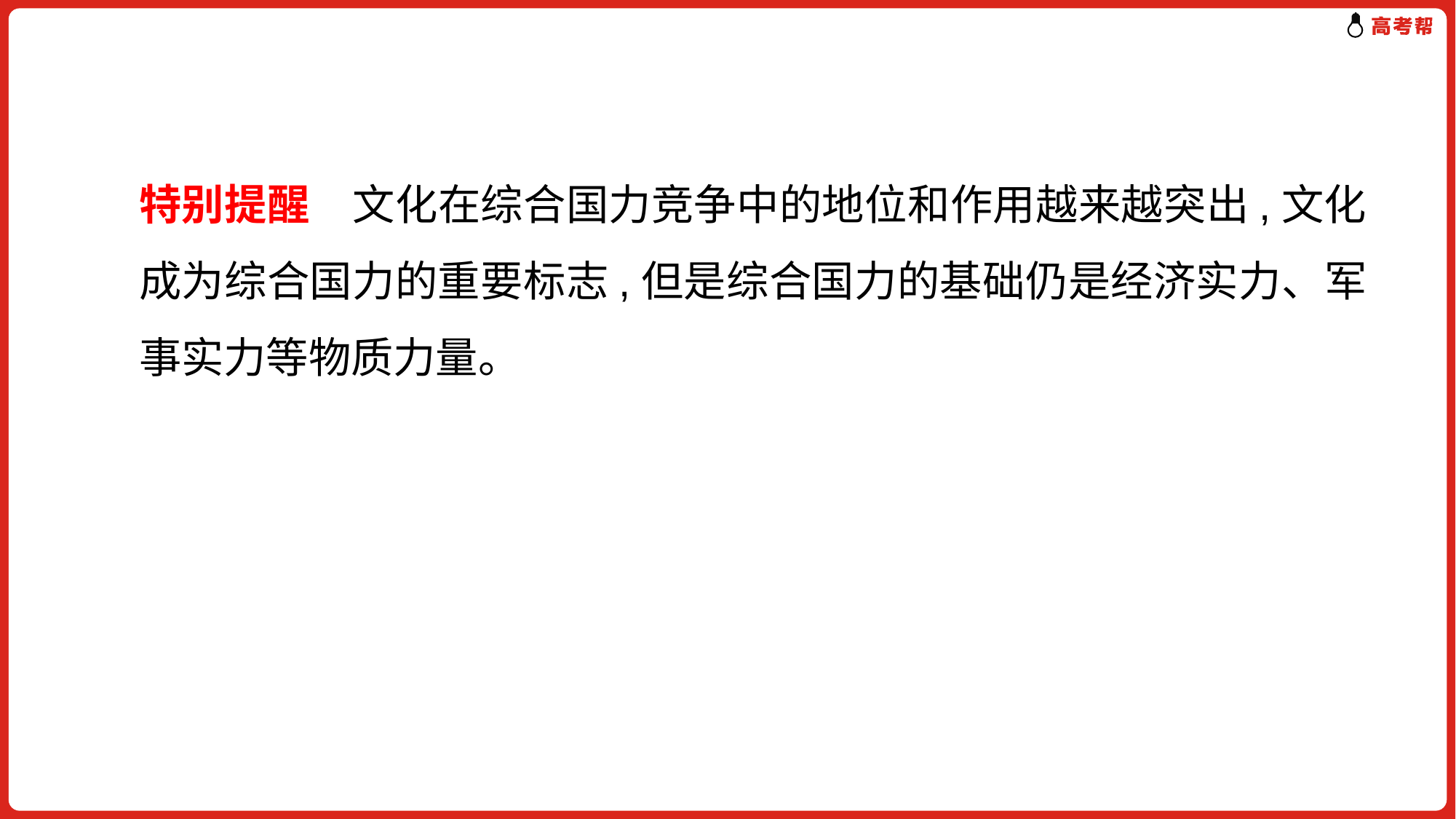

特别提醒　文化在综合国力竞争中的地位和作用越来越突出,文化成为综合国力的重要标志,但是综合国力的基础仍是经济实力、军事实力等物质力量。